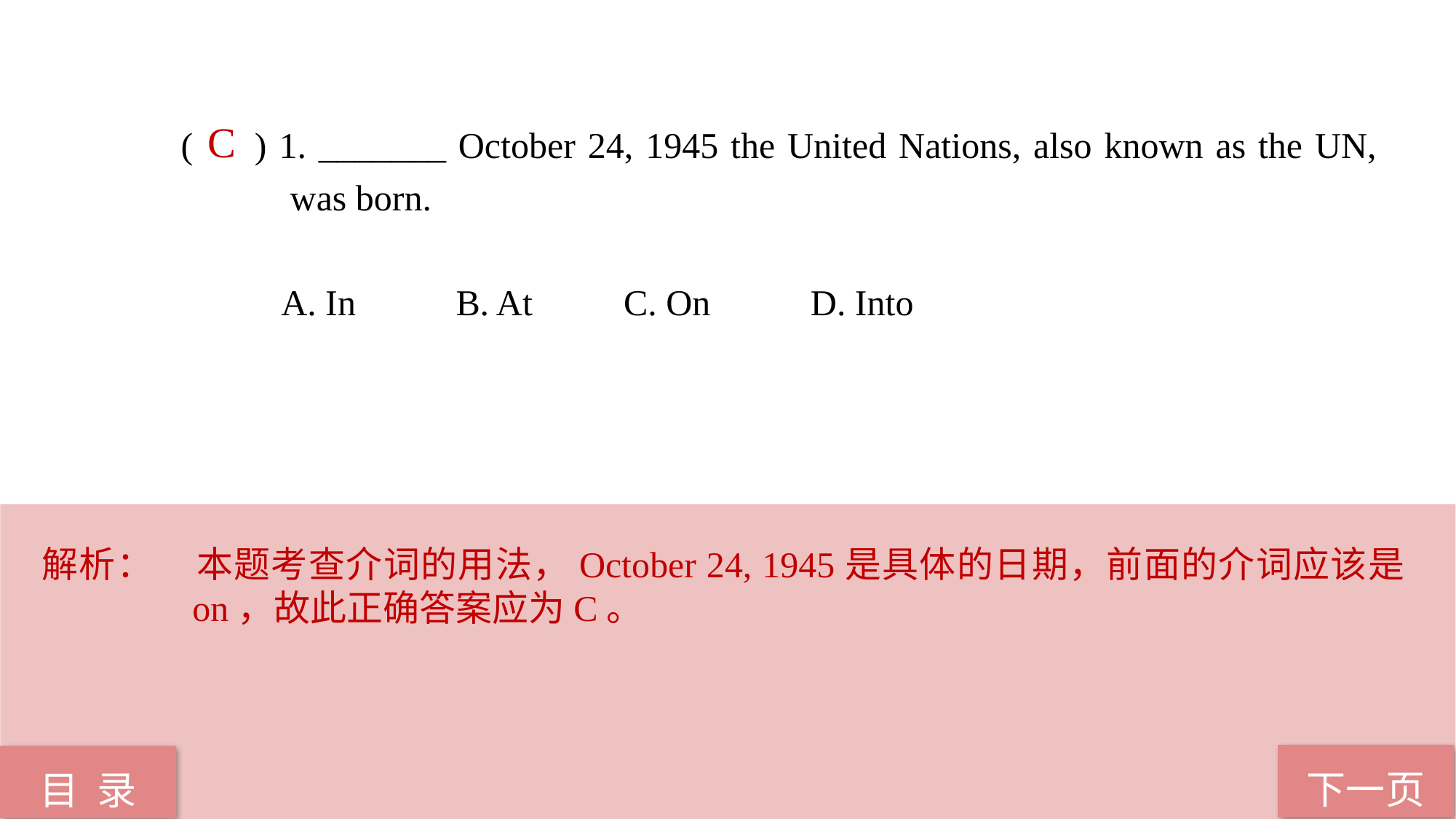

(     ) 1. _______ October 24, 1945 the United Nations, also known as the UN, 	was born.

           A. In           B. At          C. On           D. Into
C
解析：	本题考查介词的用法，October 24, 1945是具体的日期，前面的介词应该是on，故此正确答案应为C。